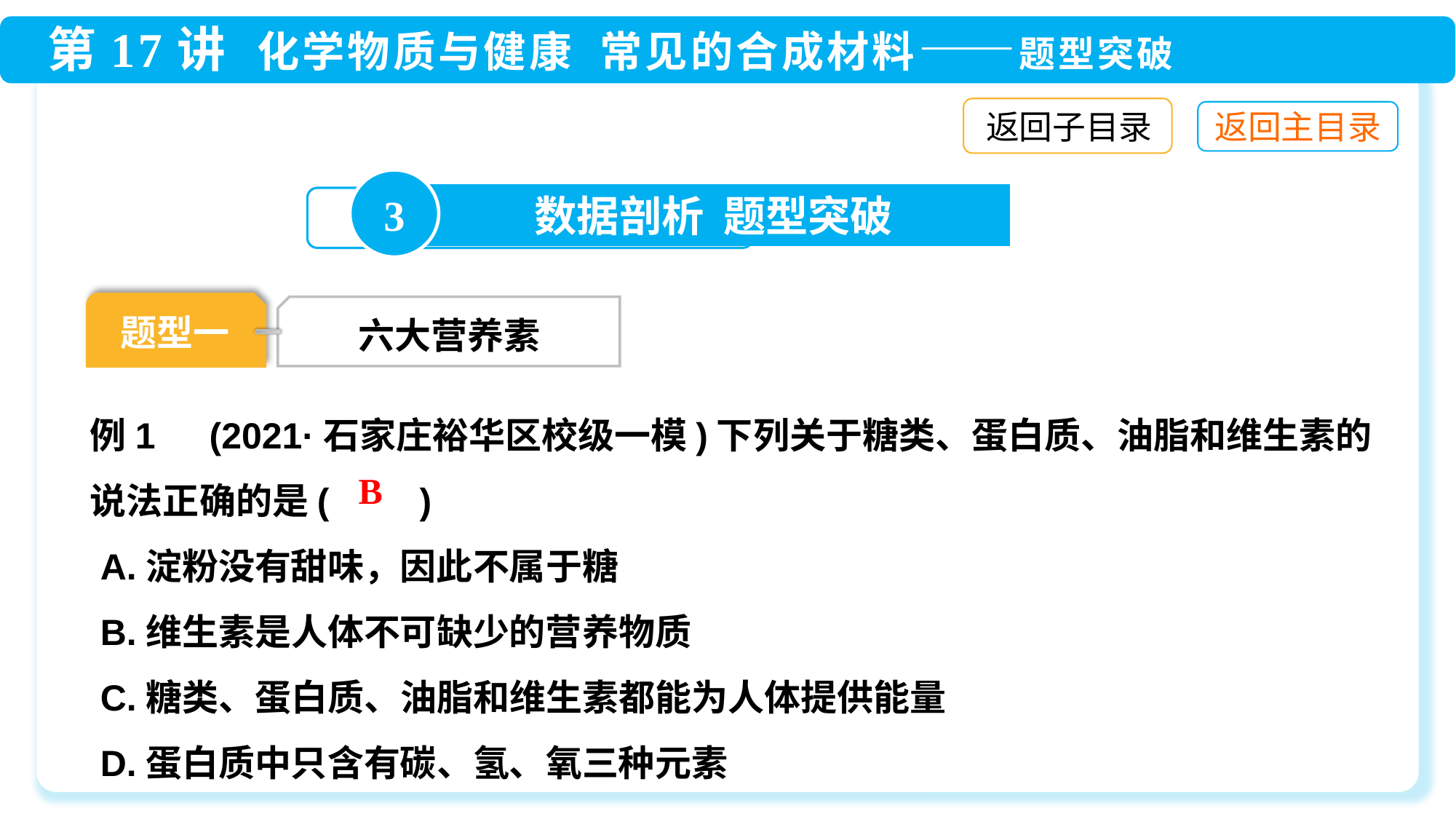

返回子目录

3
数据剖析  题型突破

题型一
 六大营养素

例1　(2021·石家庄裕华区校级一模)下列关于糖类、蛋白质、油脂和维生素的说法正确的是(　　)
 A.淀粉没有甜味，因此不属于糖
 B.维生素是人体不可缺少的营养物质
 C.糖类、蛋白质、油脂和维生素都能为人体提供能量
 D.蛋白质中只含有碳、氢、氧三种元素
B